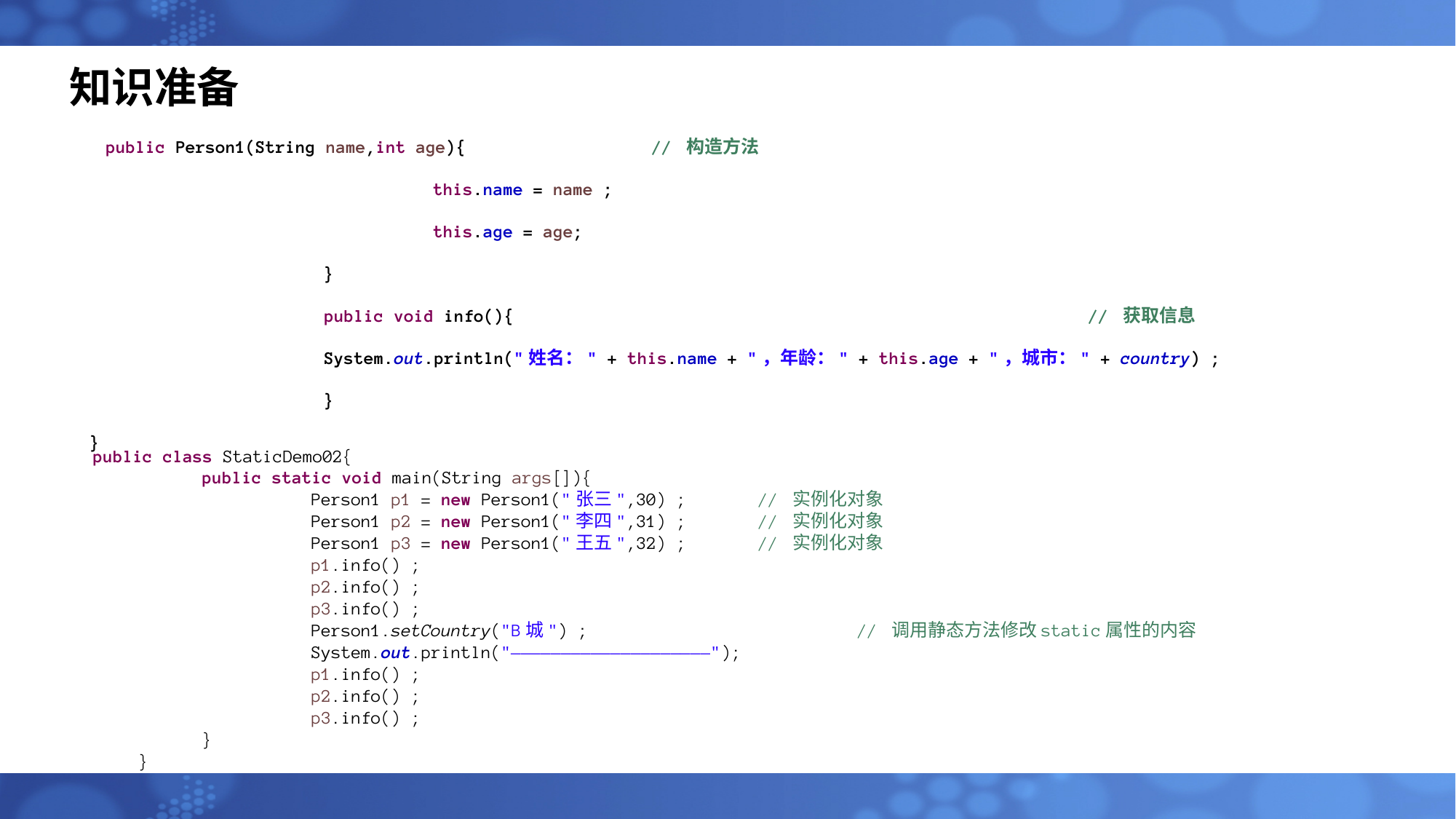

# 知识准备
public Person1(String name,int age){		// 构造方法
			this.name = name ;
			this.age = age;
		}
		public void info(){						// 获取信息
		System.out.println("姓名：" + this.name + "，年龄：" + this.age + "，城市：" + country) ;
		}
}
public class StaticDemo02{
	public static void main(String args[]){
		Person1 p1 = new Person1("张三",30) ;	 // 实例化对象
		Person1 p2 = new Person1("李四",31) ;	 // 实例化对象
		Person1 p3 = new Person1("王五",32) ;	 // 实例化对象
		p1.info() ;
		p2.info() ;
		p3.info() ;
		Person1.setCountry("B城") ;			// 调用静态方法修改static属性的内容
		System.out.println("————————————————————");
		p1.info() ;
		p2.info() ;
		p3.info() ;
	}
}